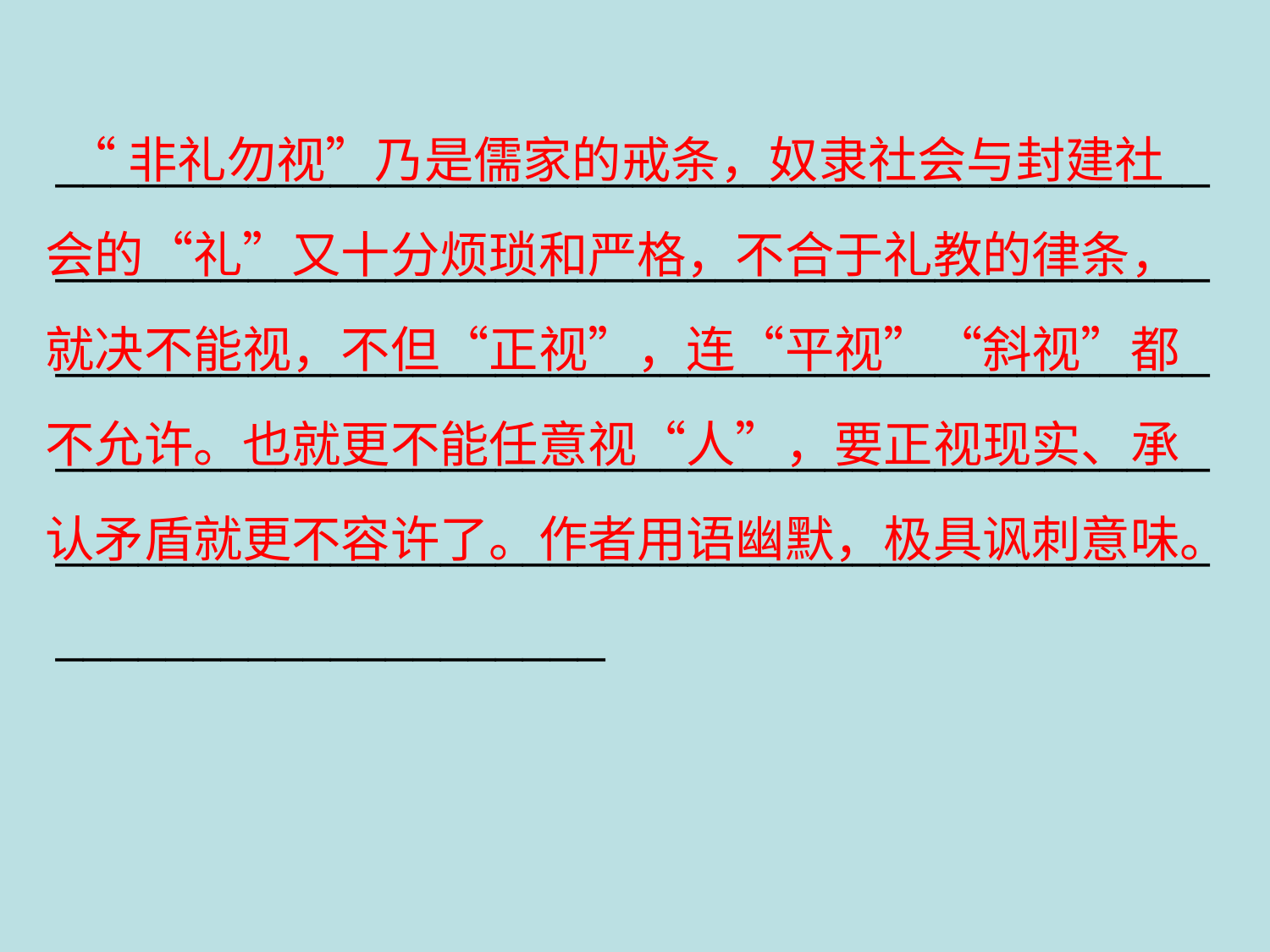

“非礼勿视”乃是儒家的戒条，奴隶社会与封建社会的“礼”又十分烦琐和严格，不合于礼教的律条，就决不能视，不但“正视”，连“平视”“斜视”都不允许。也就更不能任意视“人”，要正视现实、承认矛盾就更不容许了。作者用语幽默，极具讽刺意味。
______________________________________________________________________________________________________________________________________________________________________________________________________________________________________